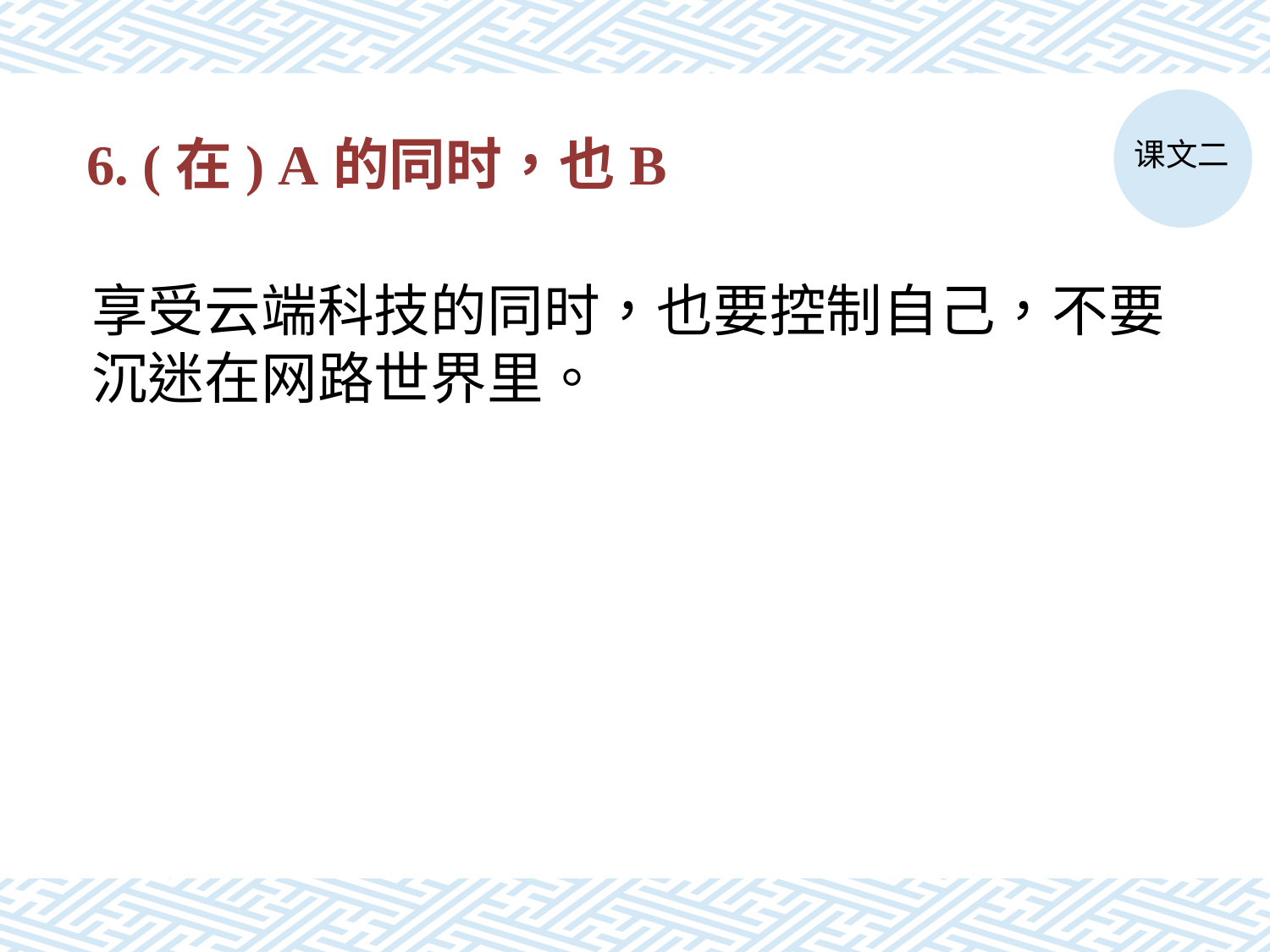

课文二
# 6. (在) A的同时，也B
享受云端科技的同时，也要控制自己，不要沉迷在网路世界里。